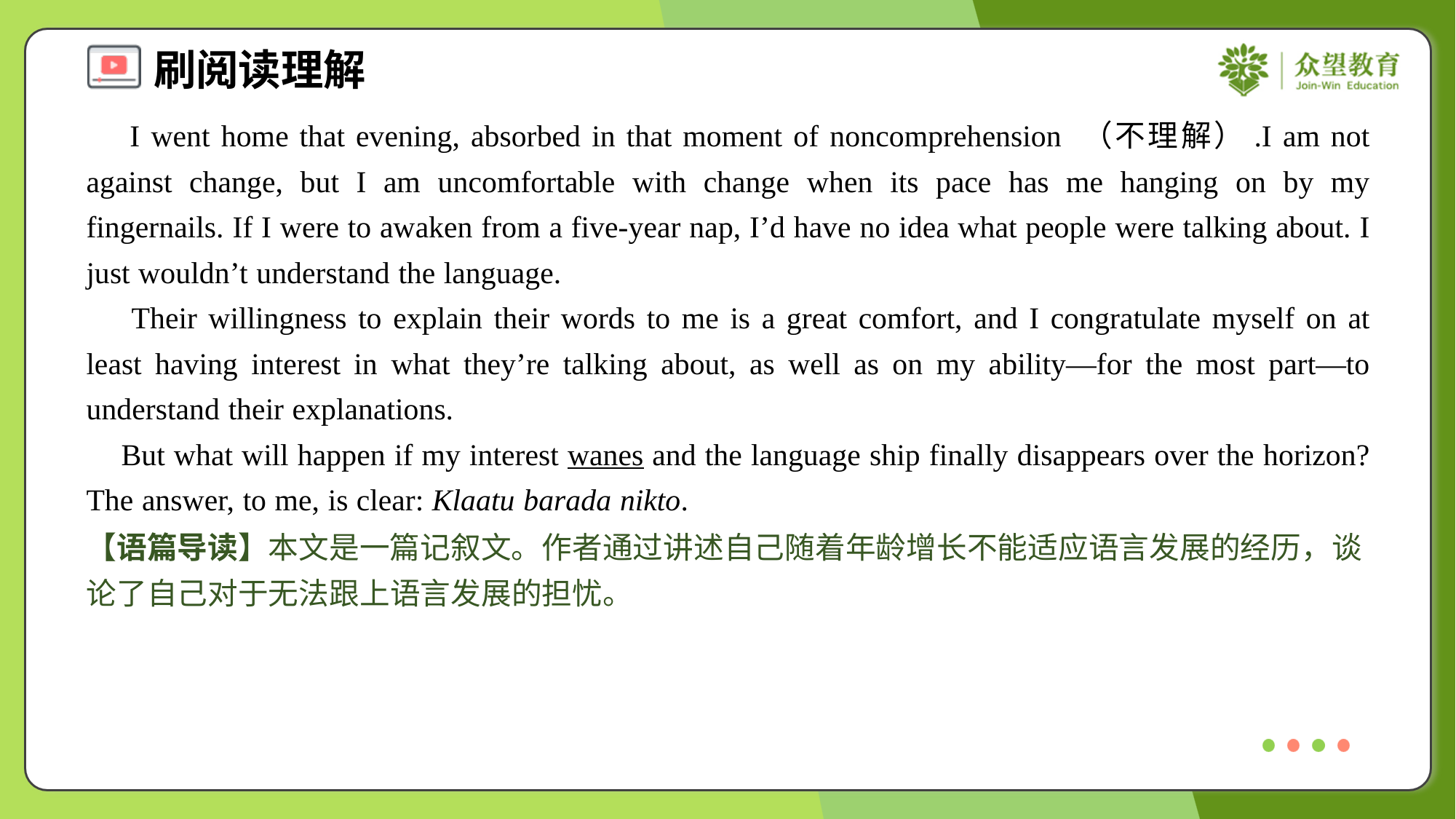

I went home that evening, absorbed in that moment of noncomprehension （不理解）.I am not against change, but I am uncomfortable with change when its pace has me hanging on by my fingernails. If I were to awaken from a five-year nap, I’d have no idea what people were talking about. I just wouldn’t understand the language.
    Their willingness to explain their words to me is a great comfort, and I congratulate myself on at least having interest in what they’re talking about, as well as on my ability—for the most part—to understand their explanations.
    But what will happen if my interest wanes and the language ship finally disappears over the horizon? The answer, to me, is clear: Klaatu barada nikto.
【语篇导读】本文是一篇记叙文。作者通过讲述自己随着年龄增长不能适应语言发展的经历，谈论了自己对于无法跟上语言发展的担忧。